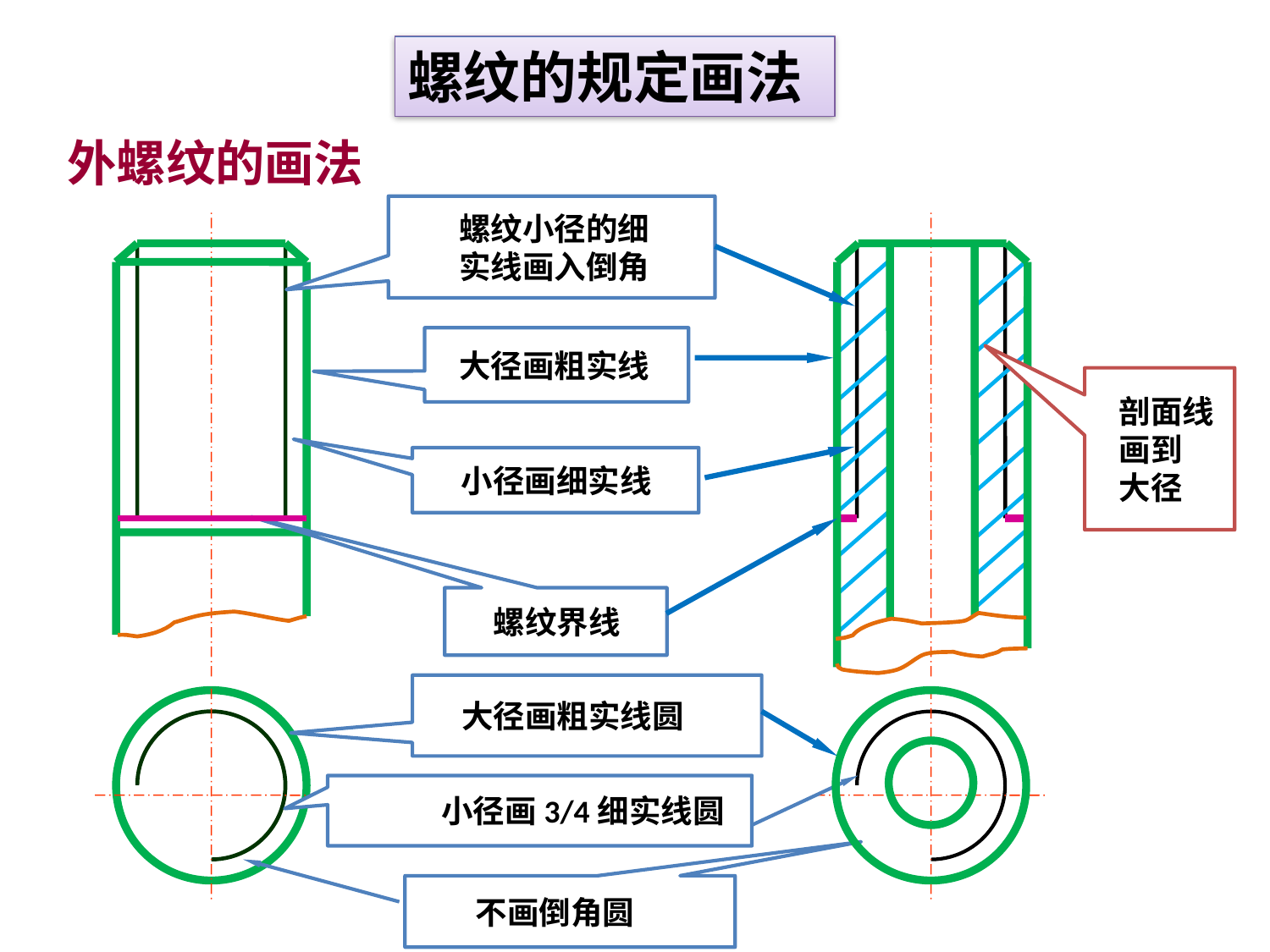

螺纹的规定画法
外螺纹的画法
       螺纹小径的细
       实线画入倒角

  大径画粗实线

  剖面线
  画到
  大径

    小径画细实线

    螺纹界线
    大径画粗实线圆

             小径画3/4细实线圆

       不画倒角圆